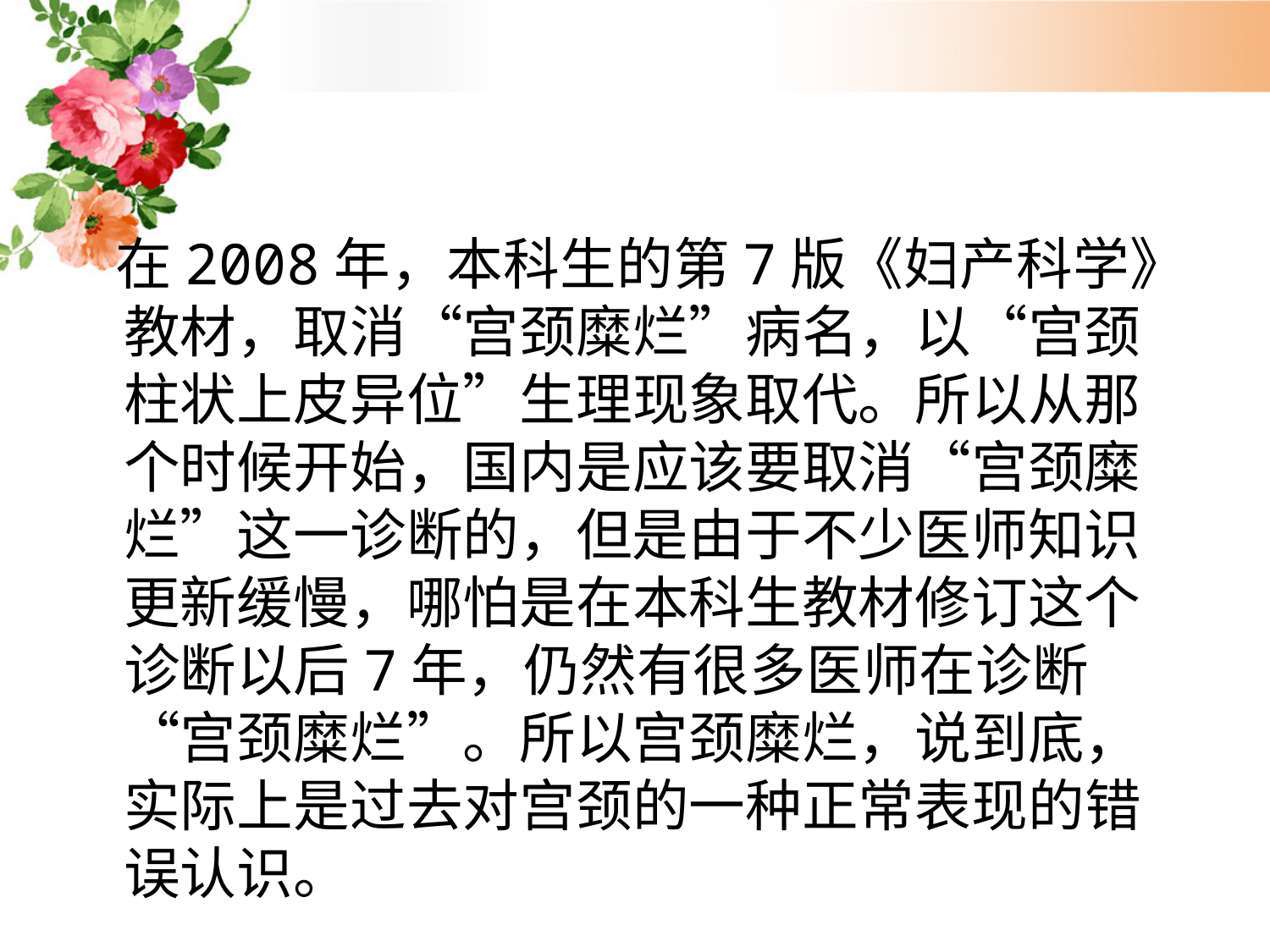

在2008年，本科生的第7版《妇产科学》教材，取消“宫颈糜烂”病名，以“宫颈柱状上皮异位”生理现象取代。所以从那个时候开始，国内是应该要取消“宫颈糜烂”这一诊断的，但是由于不少医师知识更新缓慢，哪怕是在本科生教材修订这个诊断以后7年，仍然有很多医师在诊断“宫颈糜烂”。所以宫颈糜烂，说到底，实际上是过去对宫颈的一种正常表现的错误认识。